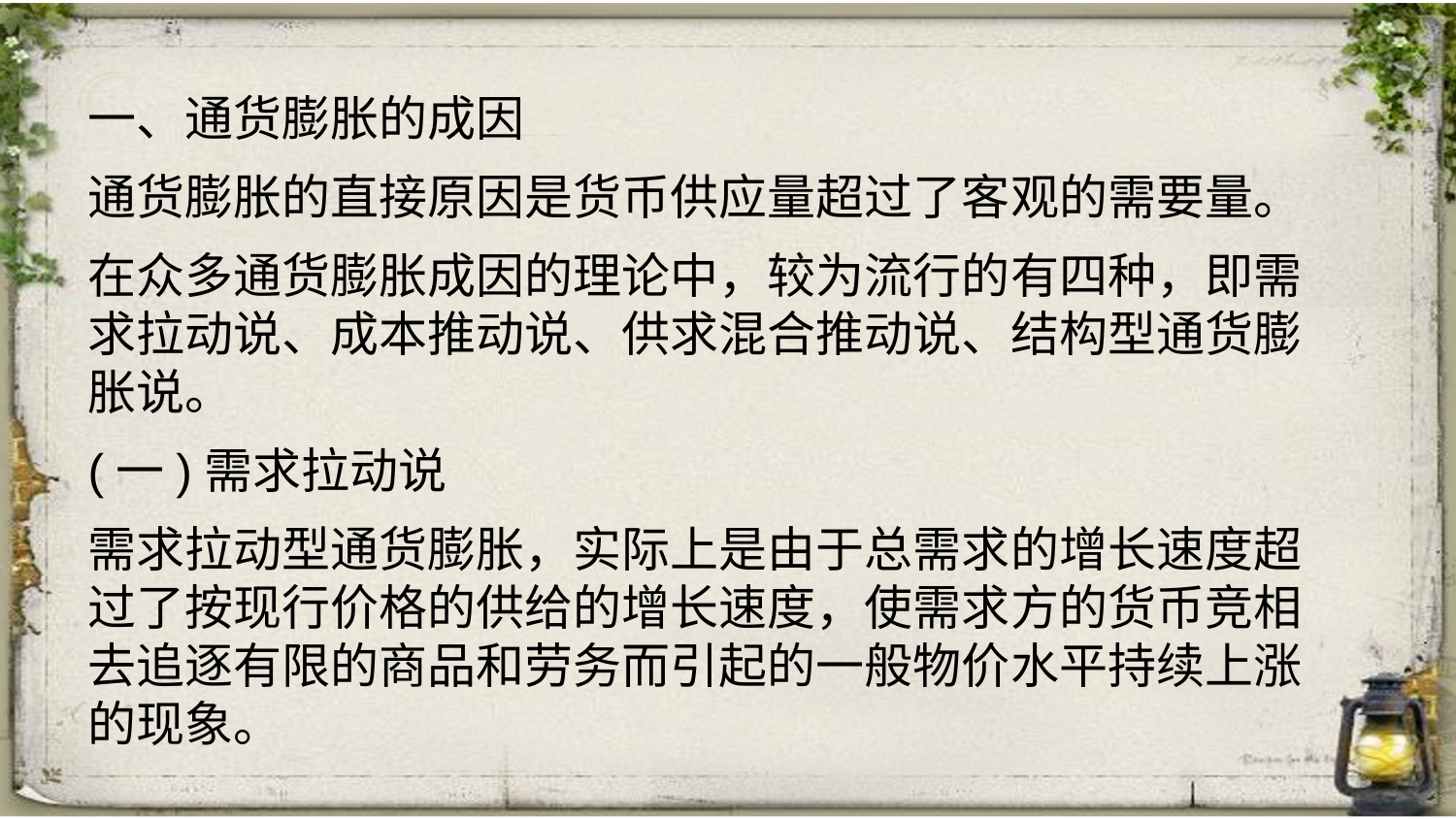

一、通货膨胀的成因
通货膨胀的直接原因是货币供应量超过了客观的需要量。
在众多通货膨胀成因的理论中，较为流行的有四种，即需求拉动说、成本推动说、供求混合推动说、结构型通货膨胀说。
(一)需求拉动说
需求拉动型通货膨胀，实际上是由于总需求的增长速度超过了按现行价格的供给的增长速度，使需求方的货币竞相去追逐有限的商品和劳务而引起的一般物价水平持续上涨的现象。